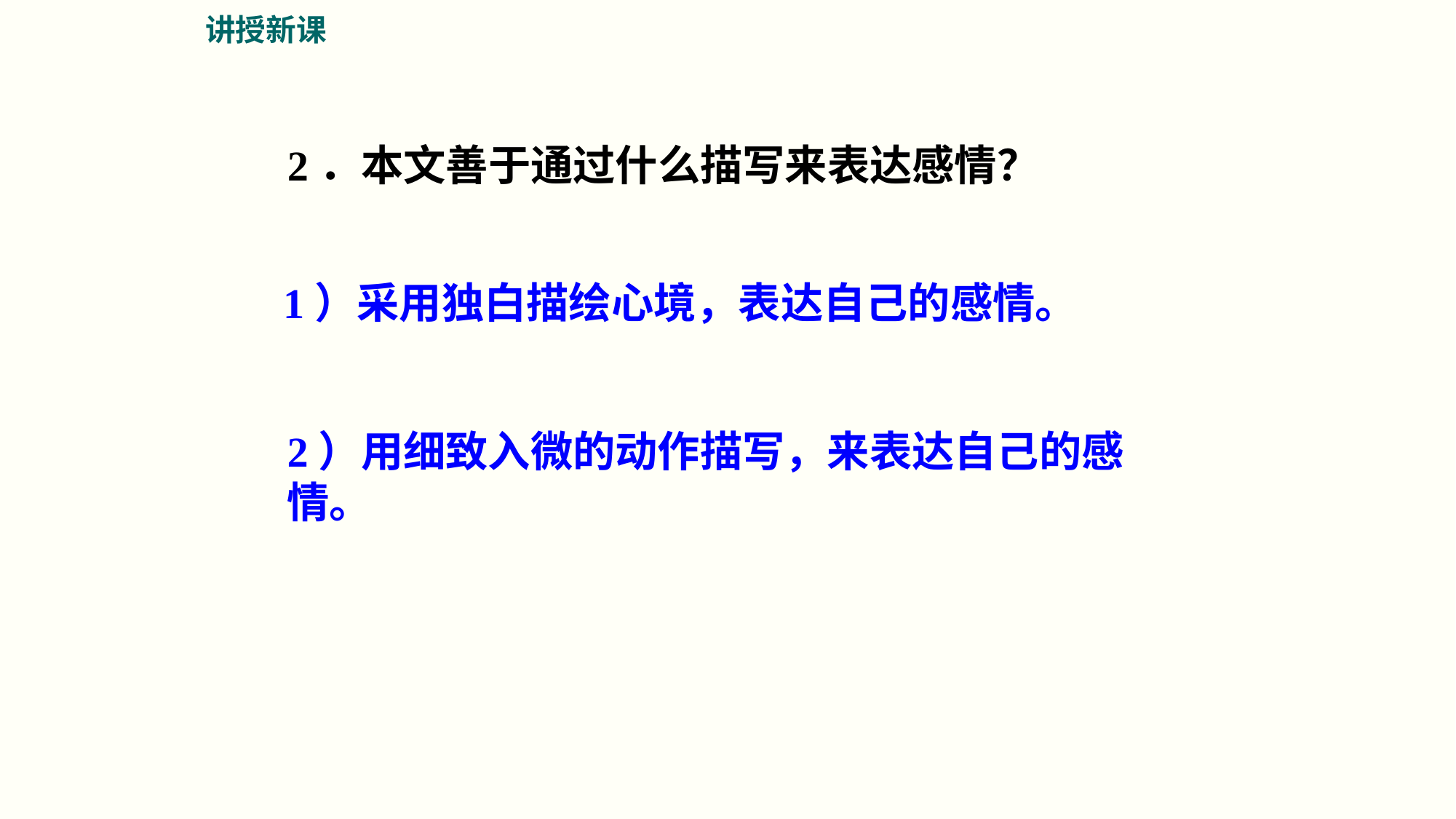

讲授新课
 2．本文善于通过什么描写来表达感情？
1）采用独白描绘心境，表达自己的感情。
2）用细致入微的动作描写，来表达自己的感情。